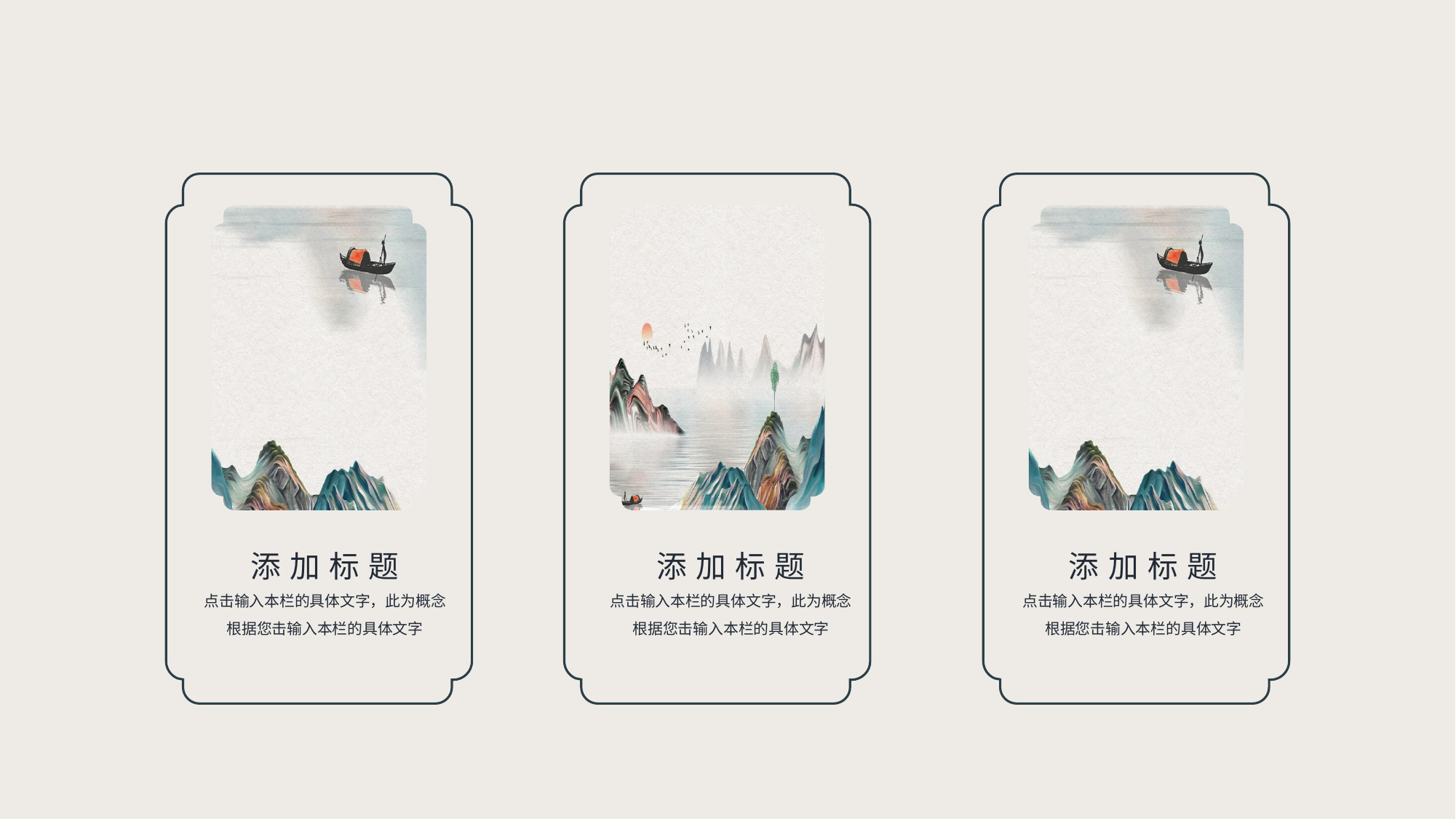

添加标题
添加标题
添加标题
点击输入本栏的具体文字，此为概念根据您击输入本栏的具体文字
点击输入本栏的具体文字，此为概念根据您击输入本栏的具体文字
点击输入本栏的具体文字，此为概念根据您击输入本栏的具体文字